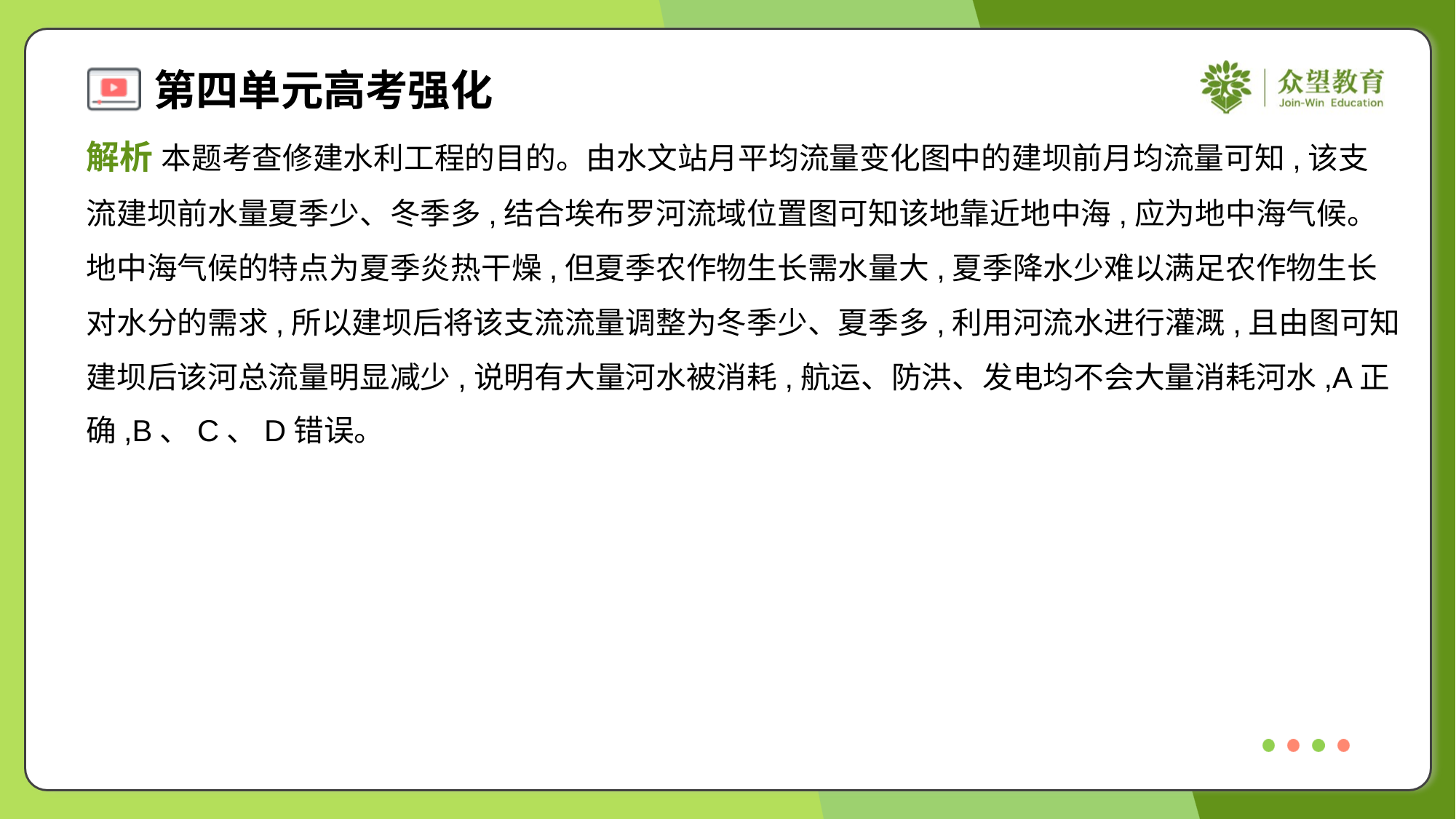

解析 本题考查修建水利工程的目的。由水文站月平均流量变化图中的建坝前月均流量可知,该支
流建坝前水量夏季少、冬季多,结合埃布罗河流域位置图可知该地靠近地中海,应为地中海气候。
地中海气候的特点为夏季炎热干燥,但夏季农作物生长需水量大,夏季降水少难以满足农作物生长
对水分的需求,所以建坝后将该支流流量调整为冬季少、夏季多,利用河流水进行灌溉,且由图可知
建坝后该河总流量明显减少,说明有大量河水被消耗,航运、防洪、发电均不会大量消耗河水,A正
确,B、C、D错误。